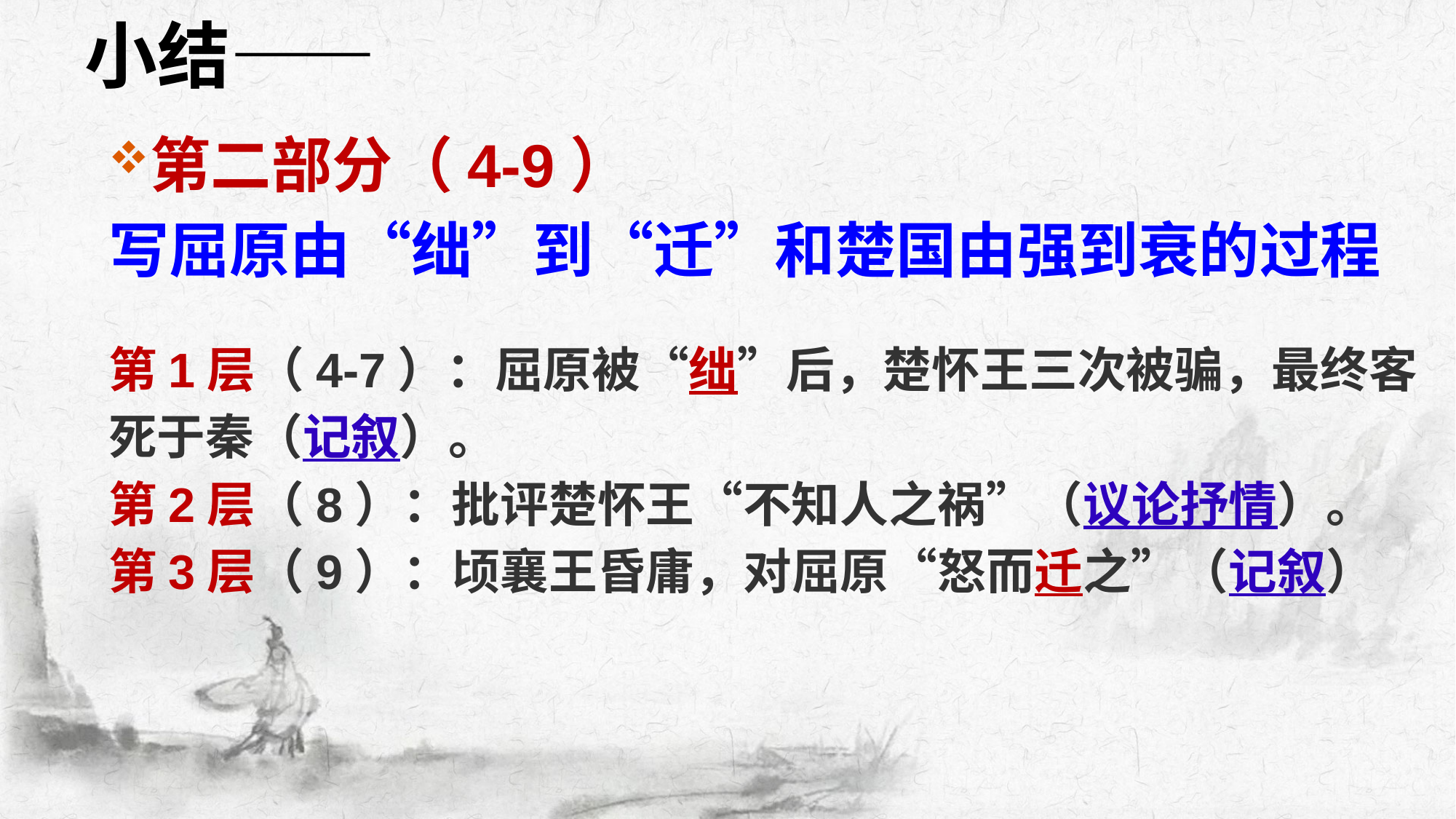

小结——
第二部分（4-9）
写屈原由“绌”到“迁”和楚国由强到衰的过程

第1层（4-7）：屈原被“绌”后，楚怀王三次被骗，最终客死于秦（记叙）。
第2层（8）：批评楚怀王“不知人之祸”（议论抒情）。
第3层（9）：顷襄王昏庸，对屈原“怒而迁之”（记叙）